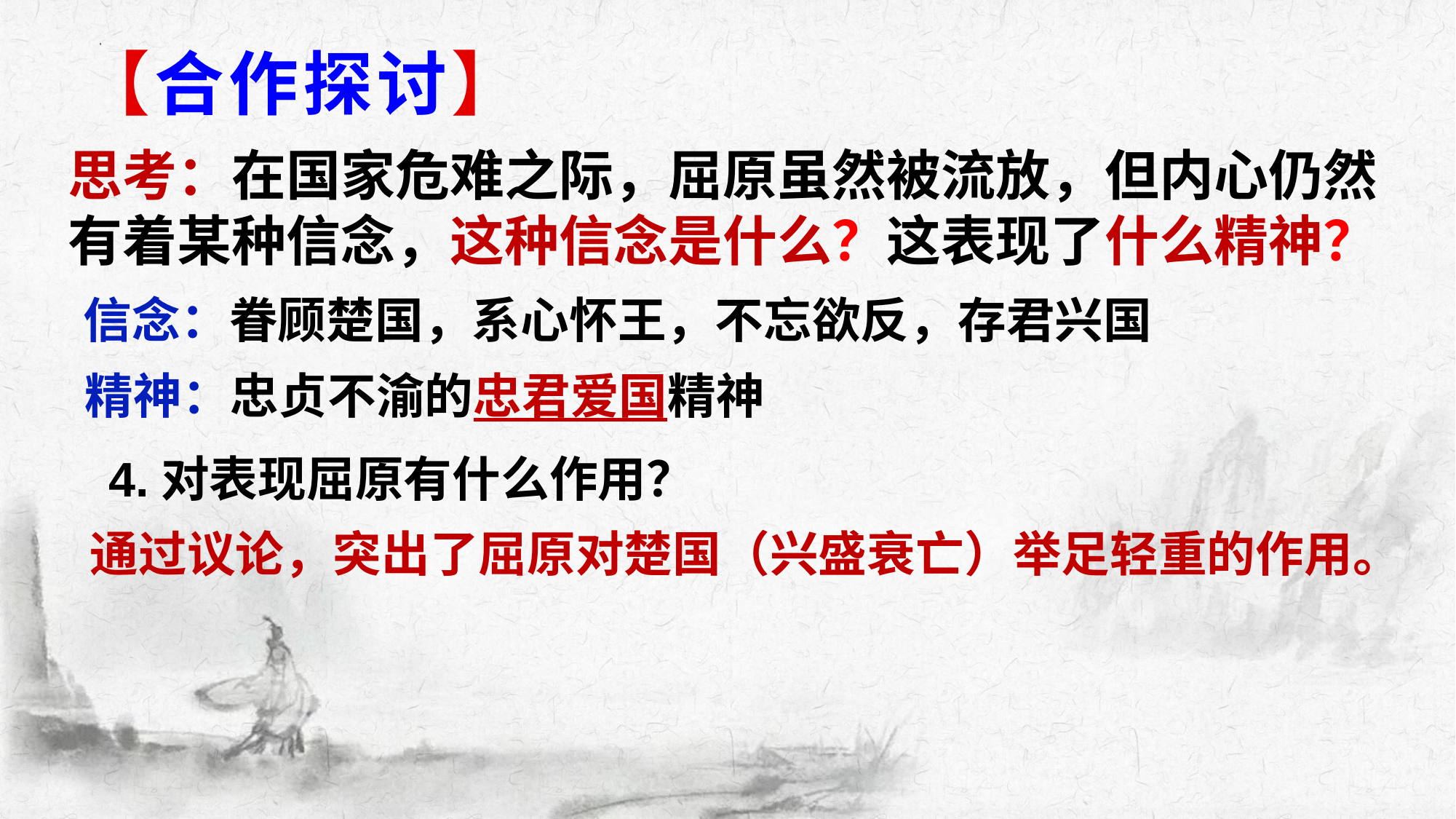

【合作探讨】
思考：在国家危难之际，屈原虽然被流放，但内心仍然有着某种信念，这种信念是什么？这表现了什么精神？
信念：眷顾楚国，系心怀王，不忘欲反，存君兴国
精神：忠贞不渝的忠君爱国精神
4.对表现屈原有什么作用？
通过议论，突出了屈原对楚国（兴盛衰亡）举足轻重的作用。